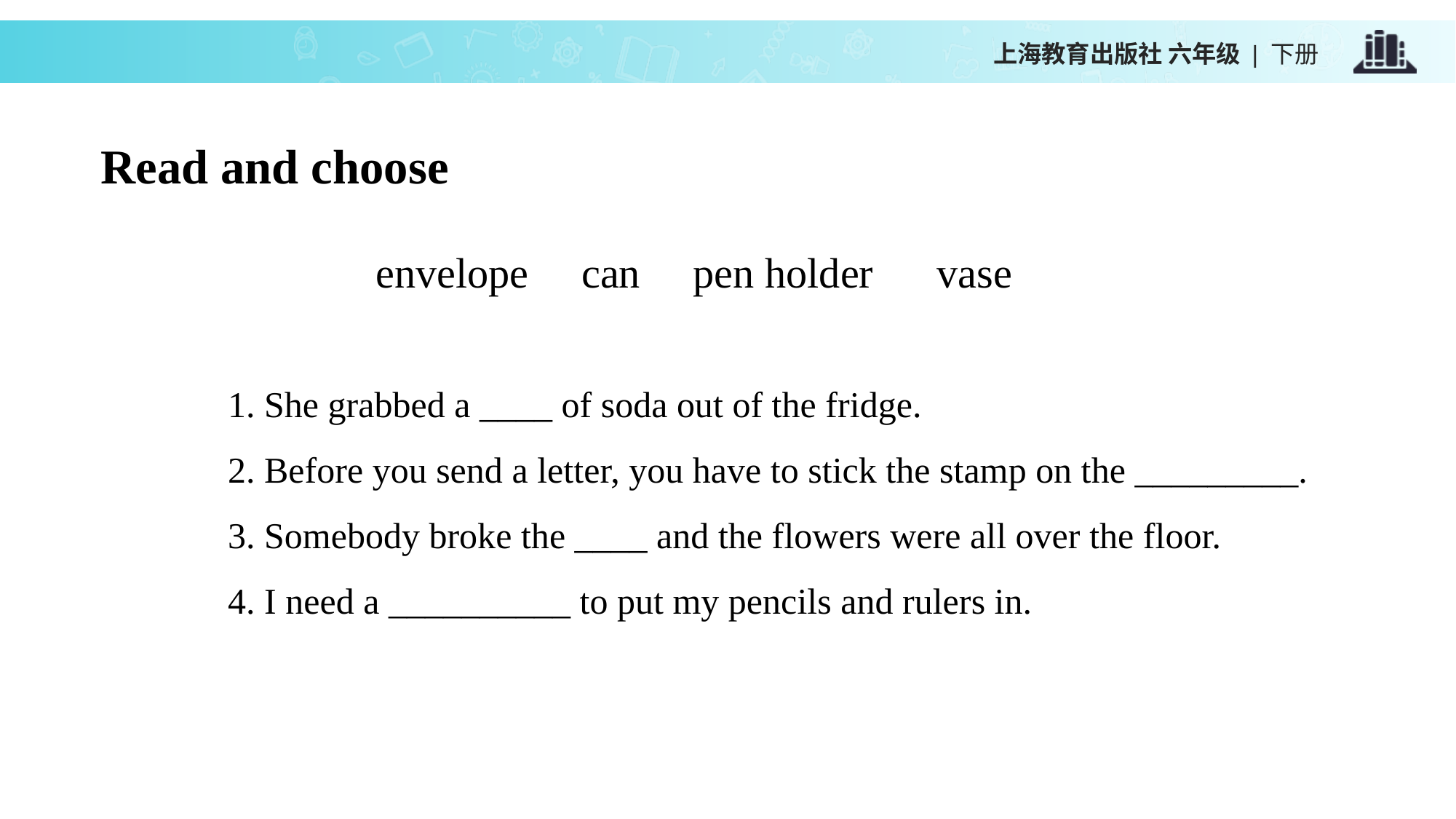

上海教育出版社 六年级 | 下册
Read and choose

envelope     can     pen holder      vase

1. She grabbed a ____ of soda out of the fridge.
2. Before you send a letter, you have to stick the stamp on the _________.
3. Somebody broke the ____ and the flowers were all over the floor.
4. I need a __________ to put my pencils and rulers in.